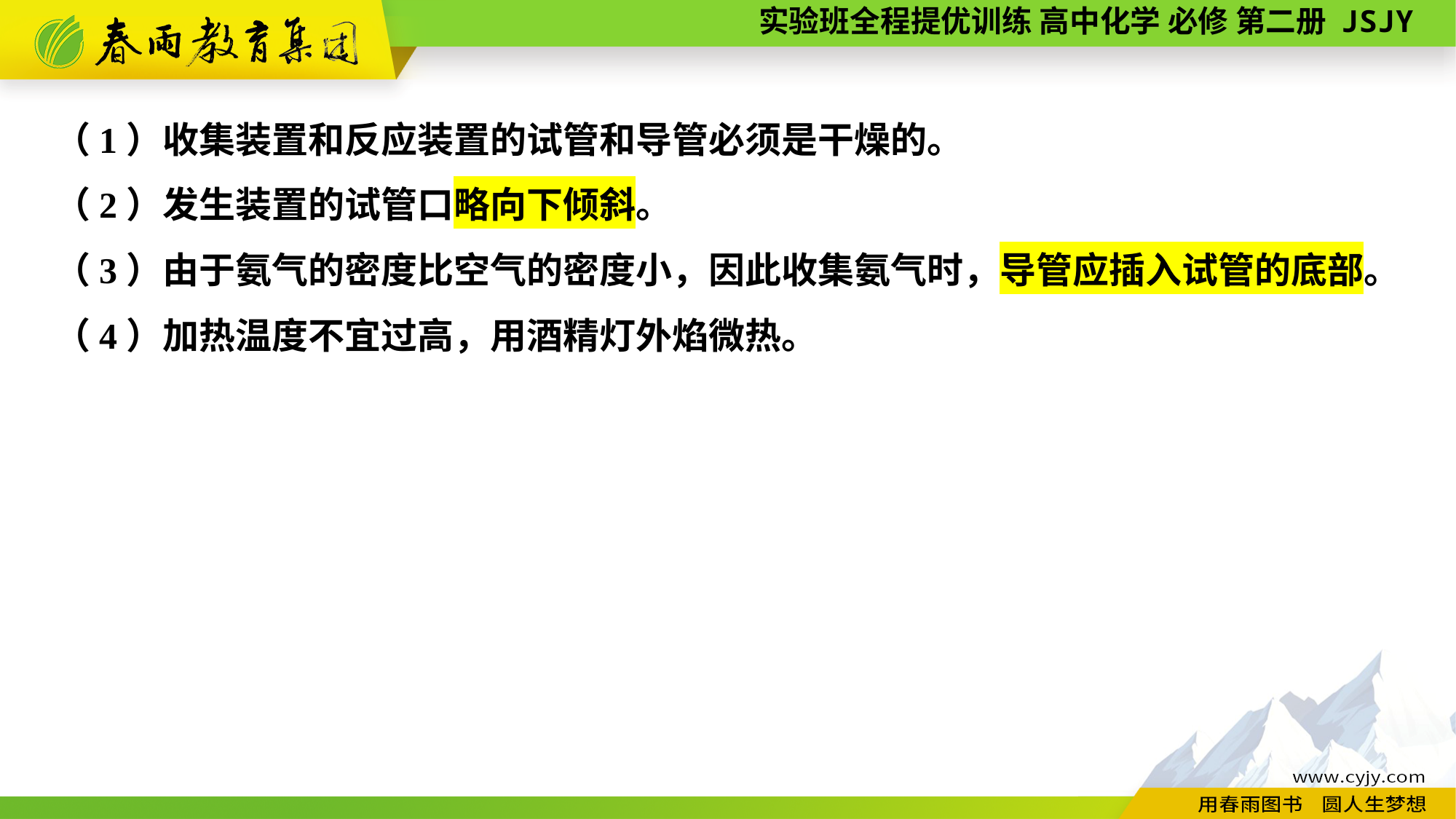

（1）收集装置和反应装置的试管和导管必须是干燥的。
（2）发生装置的试管口略向下倾斜。
（3）由于氨气的密度比空气的密度小，因此收集氨气时，导管应插入试管的底部。
（4）加热温度不宜过高，用酒精灯外焰微热。